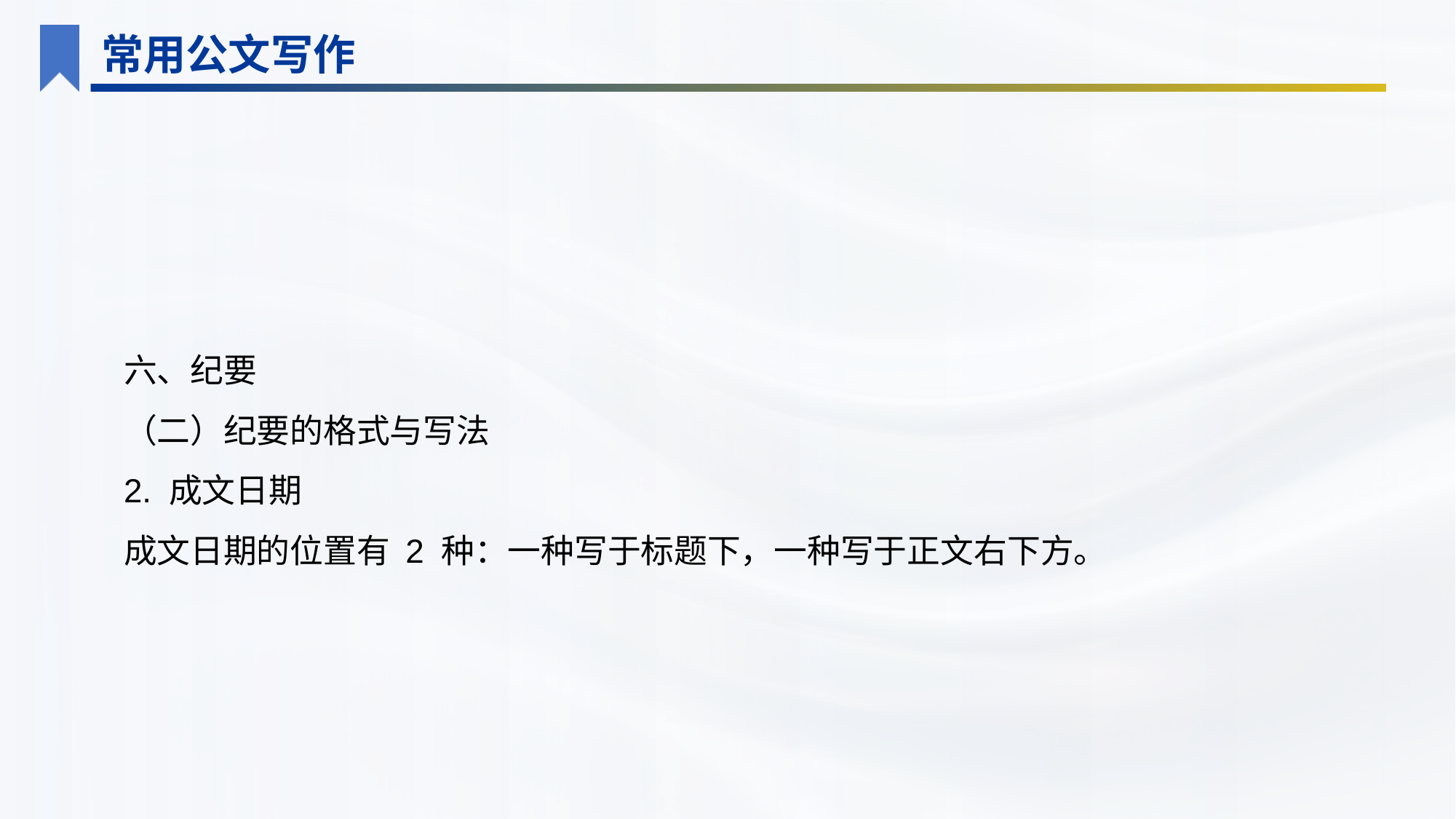

常用公文写作
六、纪要
（二）纪要的格式与写法
2. 成文日期
成文日期的位置有 2 种：一种写于标题下，一种写于正文右下方。